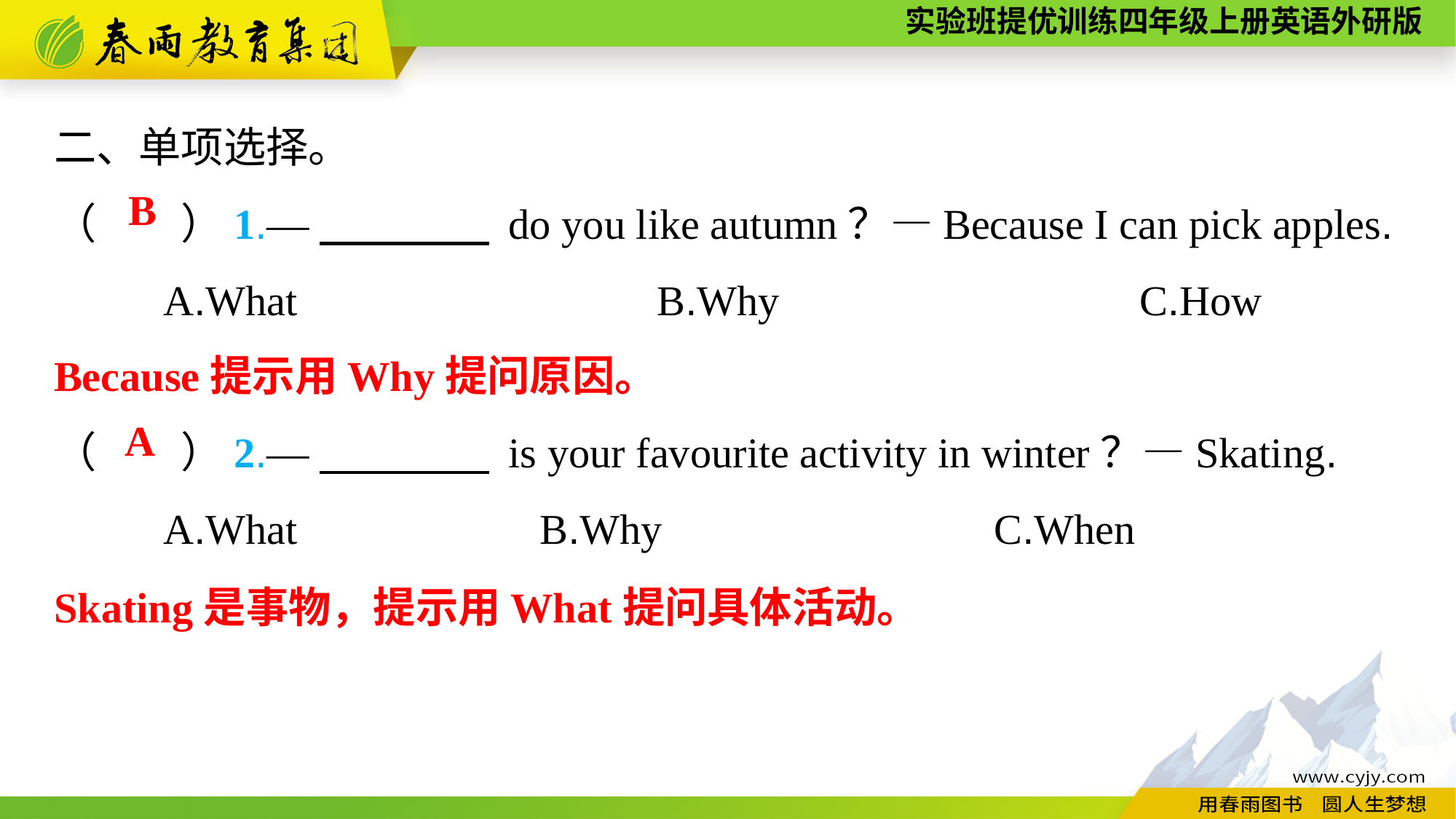

二、单项选择。
（　　）1.—　　　　 do you like autumn？—Because I can pick apples.
	A.What　　　　　　　　B.Why　　　　　　　　C.How

（　　）2.—　　　　 is your favourite activity in winter？—Skating.
	A.What	               B.Why	                           C.When
B
Because提示用Why提问原因。
A
Skating是事物，提示用What提问具体活动。